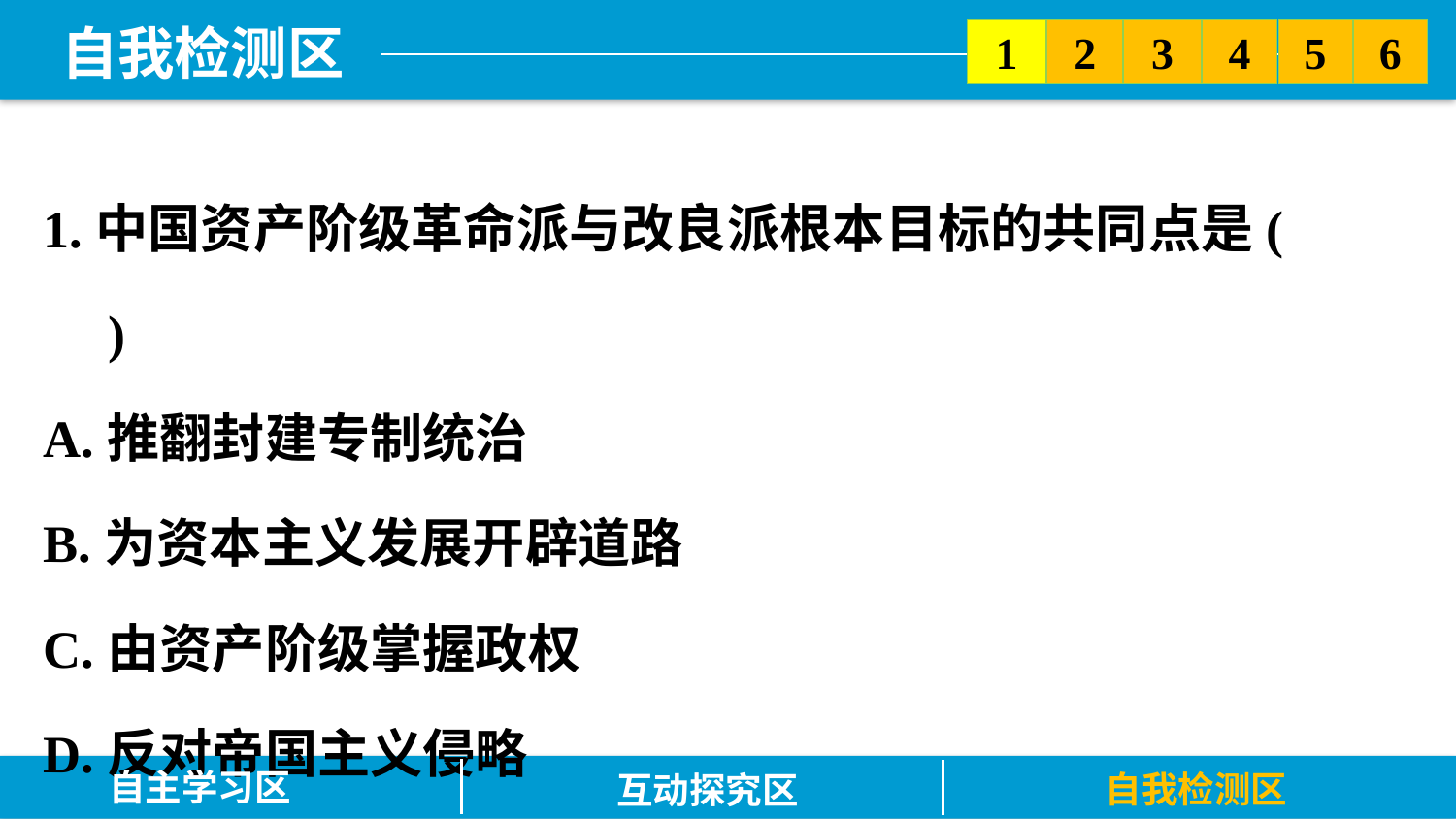

5
6
2
3
1
4
1.中国资产阶级革命派与改良派根本目标的共同点是(　　)
A.推翻封建专制统治
B.为资本主义发展开辟道路
C.由资产阶级掌握政权
D.反对帝国主义侵略
自主学习区
自我检测区
互动探究区